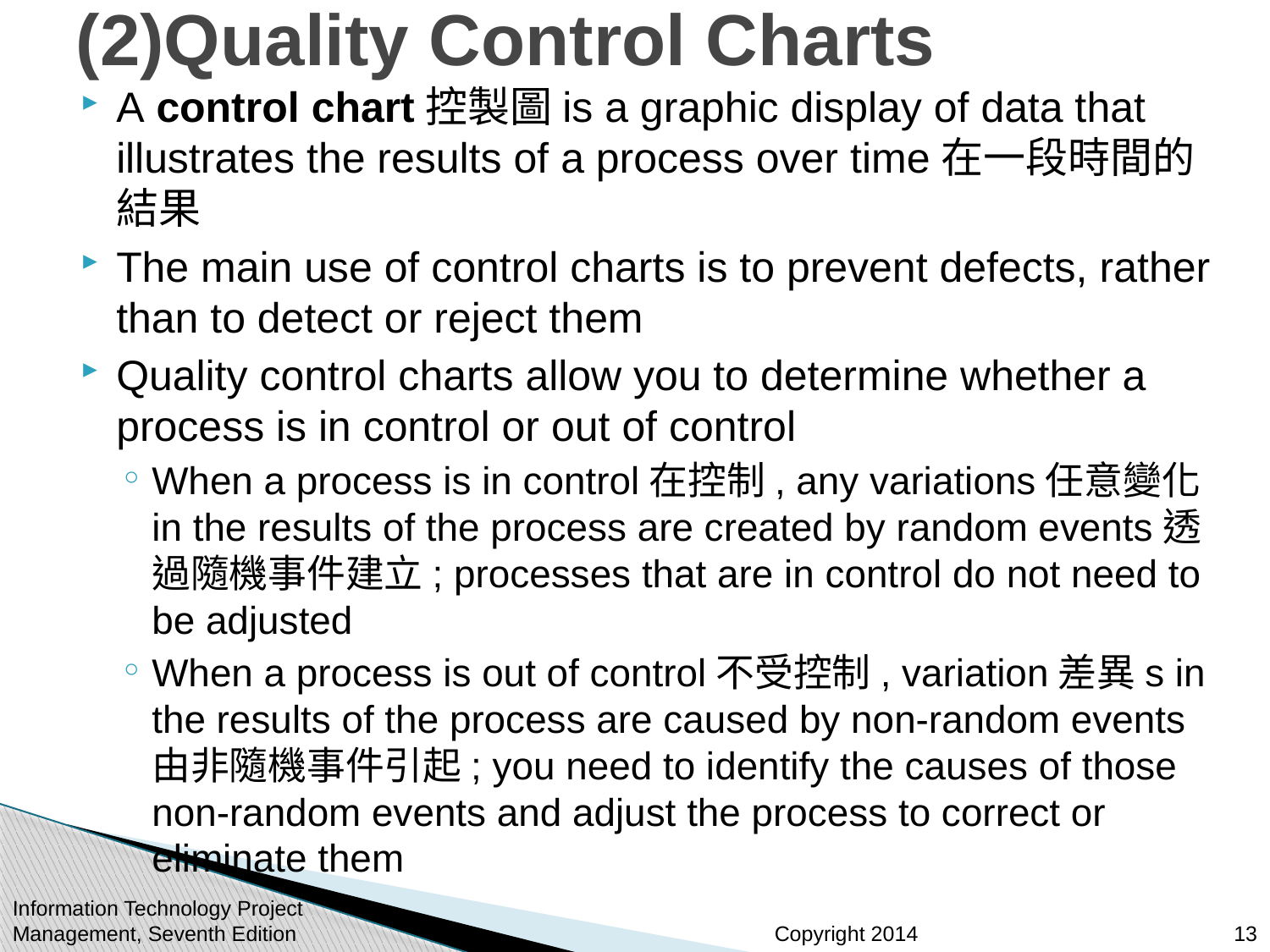

# (2)Quality Control Charts
A control chart控製圖is a graphic display of data that illustrates the results of a process over time在一段時間的結果
The main use of control charts is to prevent defects, rather than to detect or reject them
Quality control charts allow you to determine whether a process is in control or out of control
When a process is in control在控制, any variations任意變化in the results of the process are created by random events透過隨機事件建立; processes that are in control do not need to be adjusted
When a process is out of control不受控制, variation差異s in the results of the process are caused by non-random events由非隨機事件引起; you need to identify the causes of those non-random events and adjust the process to correct or eliminate them
Information Technology Project Management, Seventh Edition
13